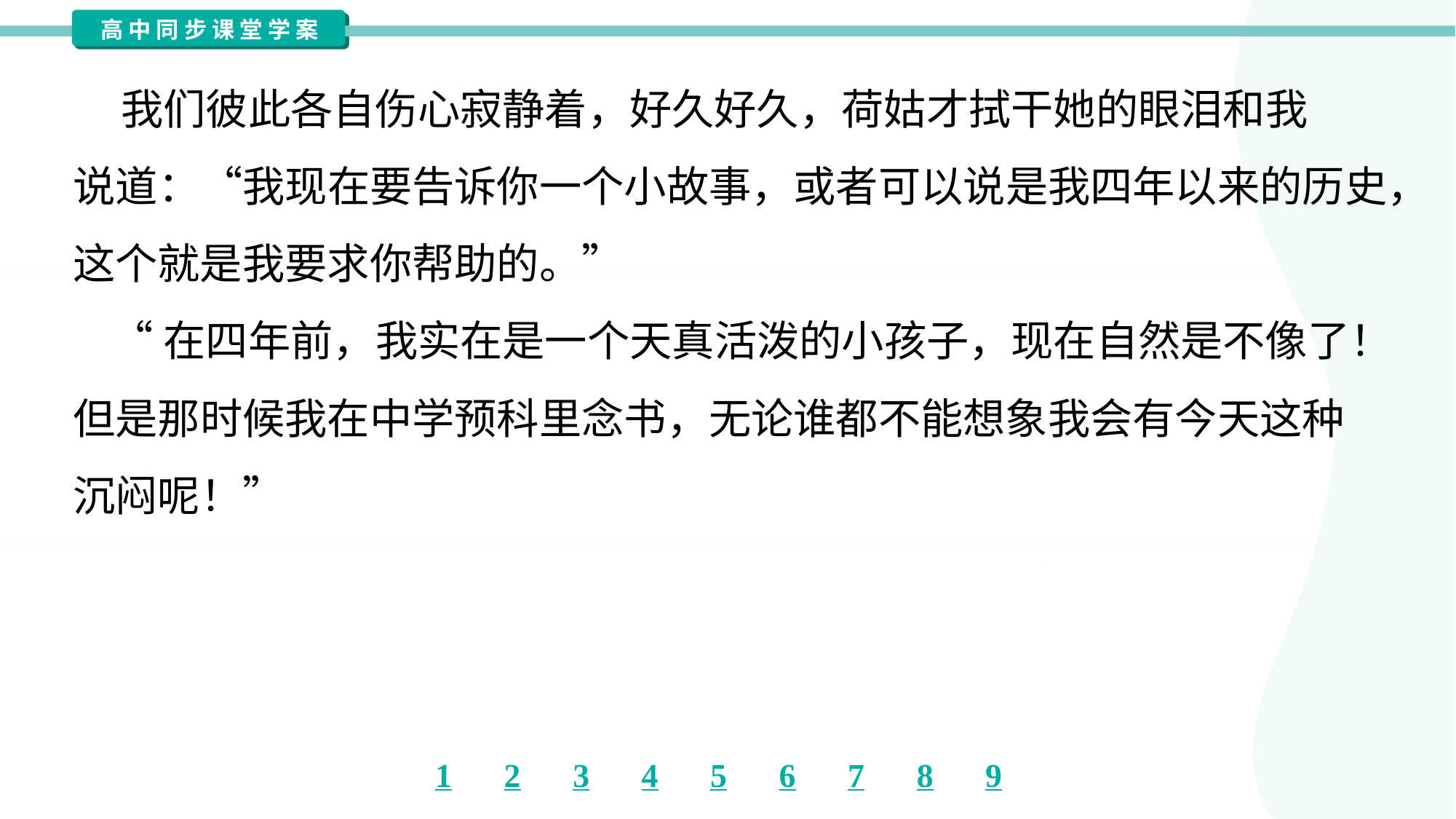

我们彼此各自伤心寂静着，好久好久，荷姑才拭干她的眼泪和我
说道：“我现在要告诉你一个小故事，或者可以说是我四年以来的历史，
这个就是我要求你帮助的。”
    “在四年前，我实在是一个天真活泼的小孩子，现在自然是不像了！
但是那时候我在中学预科里念书，无论谁都不能想象我会有今天这种
沉闷呢！”